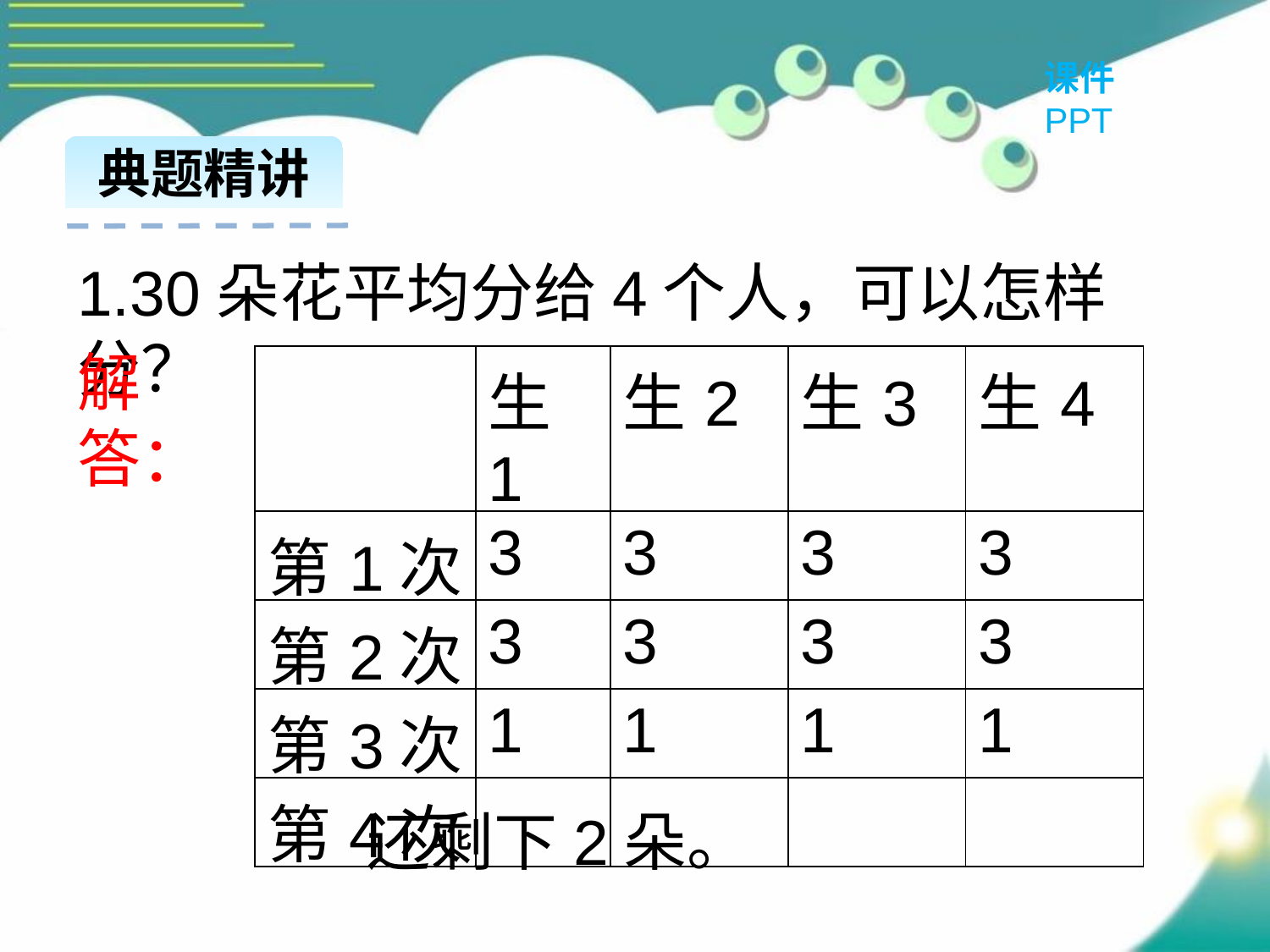

课件PPT
典题精讲

1.30朵花平均分给4个人，可以怎样分？
解答：
|  | 生1 | 生2 | 生3 | 生4 |
| --- | --- | --- | --- | --- |
| 第1次 | 3 | 3 | 3 | 3 |
| 第2次 | 3 | 3 | 3 | 3 |
| 第3次 | 1 | 1 | 1 | 1 |
| 第4次 |  |  |  |  |
还剩下2朵。